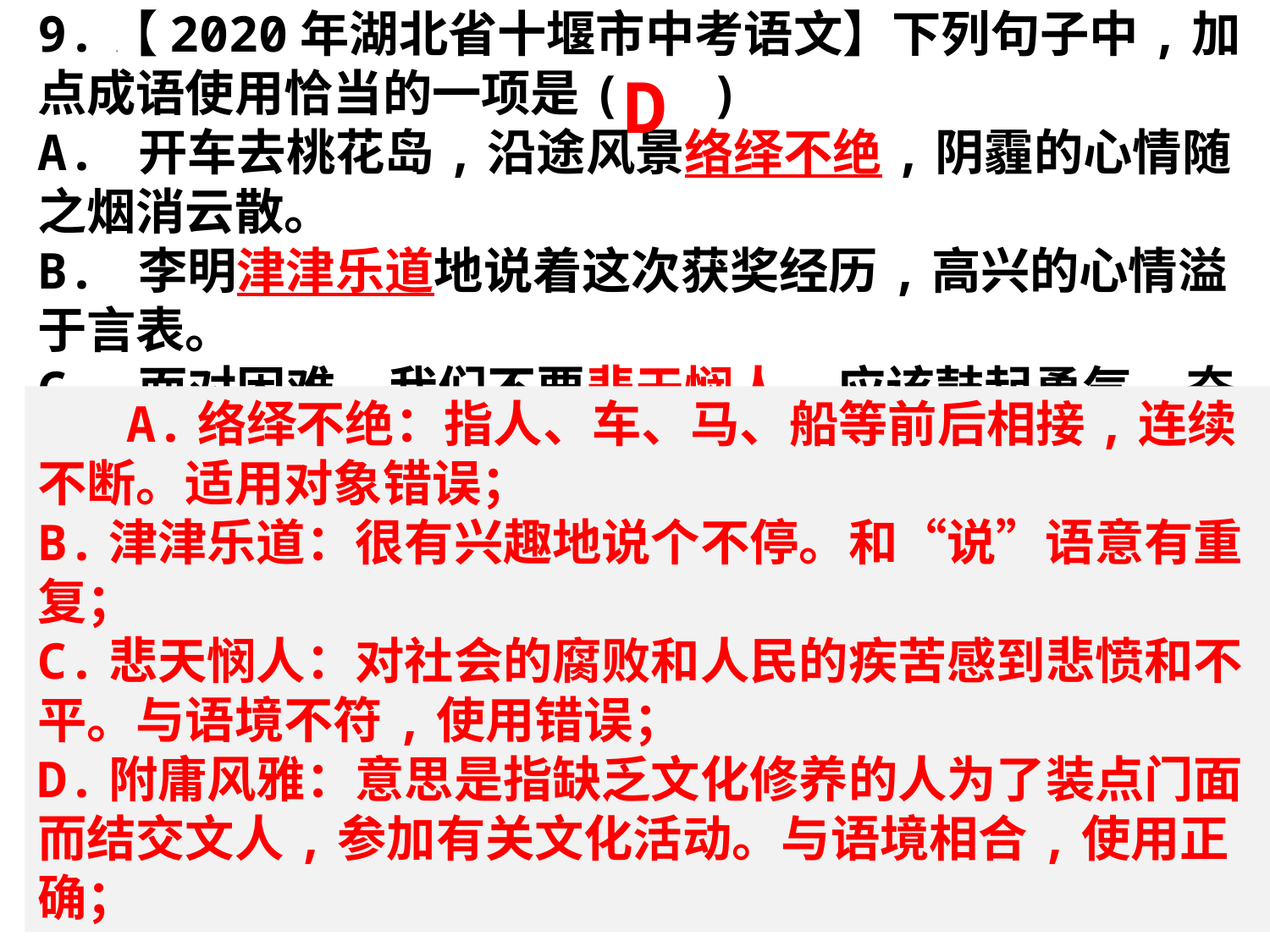

9.【2020年湖北省十堰市中考语文】下列句子中,加点成语使用恰当的一项是(   )
A. 开车去桃花岛,沿途风景络绎不绝,阴霾的心情随之烟消云散。
B. 李明津津乐道地说着这次获奖经历,高兴的心情溢于言表。
C. 面对困难,我们不要悲天悯人,应该鼓起勇气,奋力前行。
D. 老李酷爱收集和研究名人字画,但他常说：“我这些爱好不过是附庸风雅。”
D
   A.络绎不绝：指人、车、马、船等前后相接,连续不断。适用对象错误；
B.津津乐道：很有兴趣地说个不停。和“说”语意有重复；
C.悲天悯人：对社会的腐败和人民的疾苦感到悲愤和不平。与语境不符,使用错误；
D.附庸风雅：意思是指缺乏文化修养的人为了装点门面而结交文人,参加有关文化活动。与语境相合,使用正确；